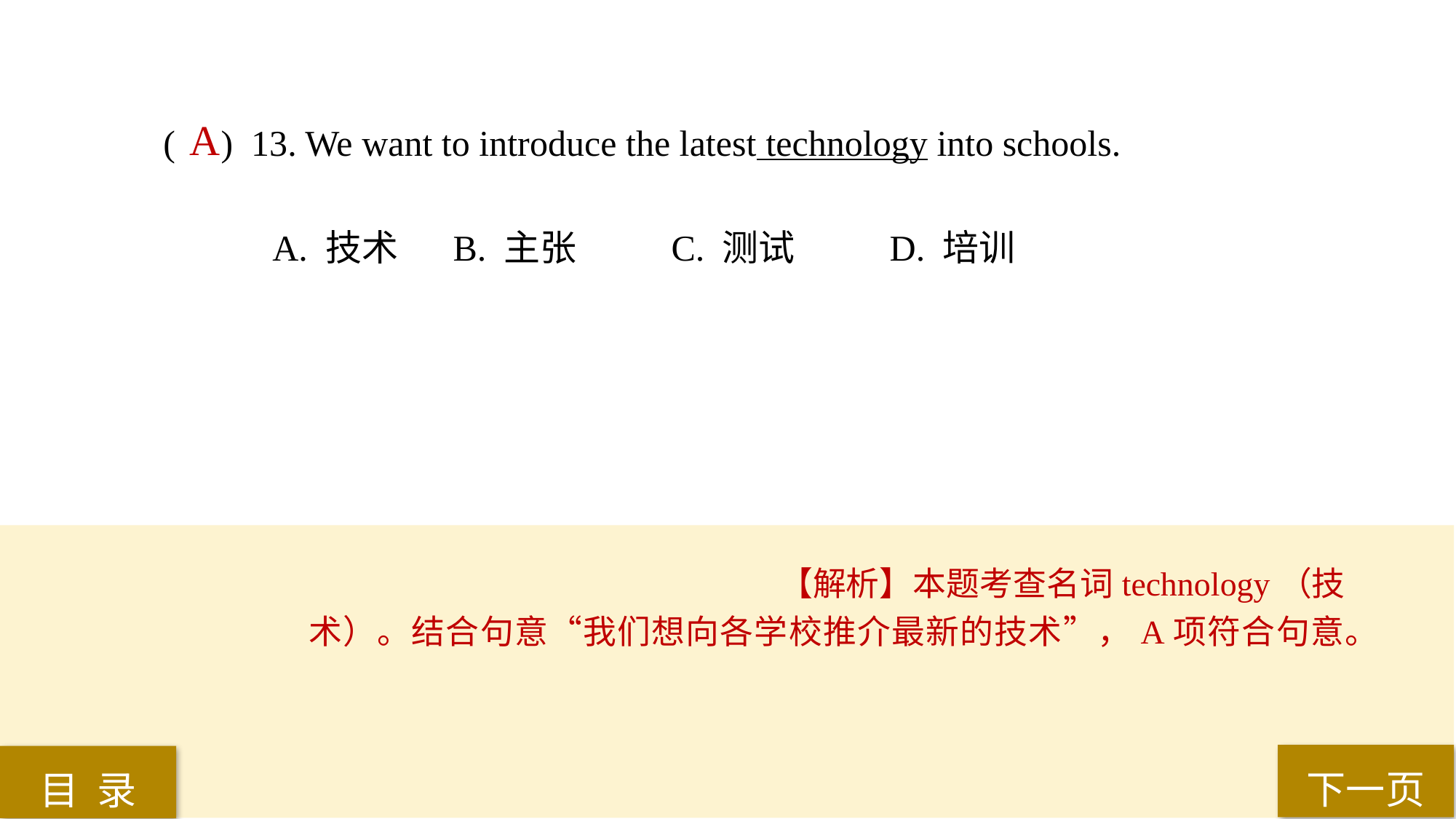

(     )  13. We want to introduce the latest technology into schools.

A. 技术	 B. 主张	 C. 测试	 D. 培训
A
【解析】本题考查名词technology（技术）。结合句意“我们想向各学校推介最新的技术”，A项符合句意。